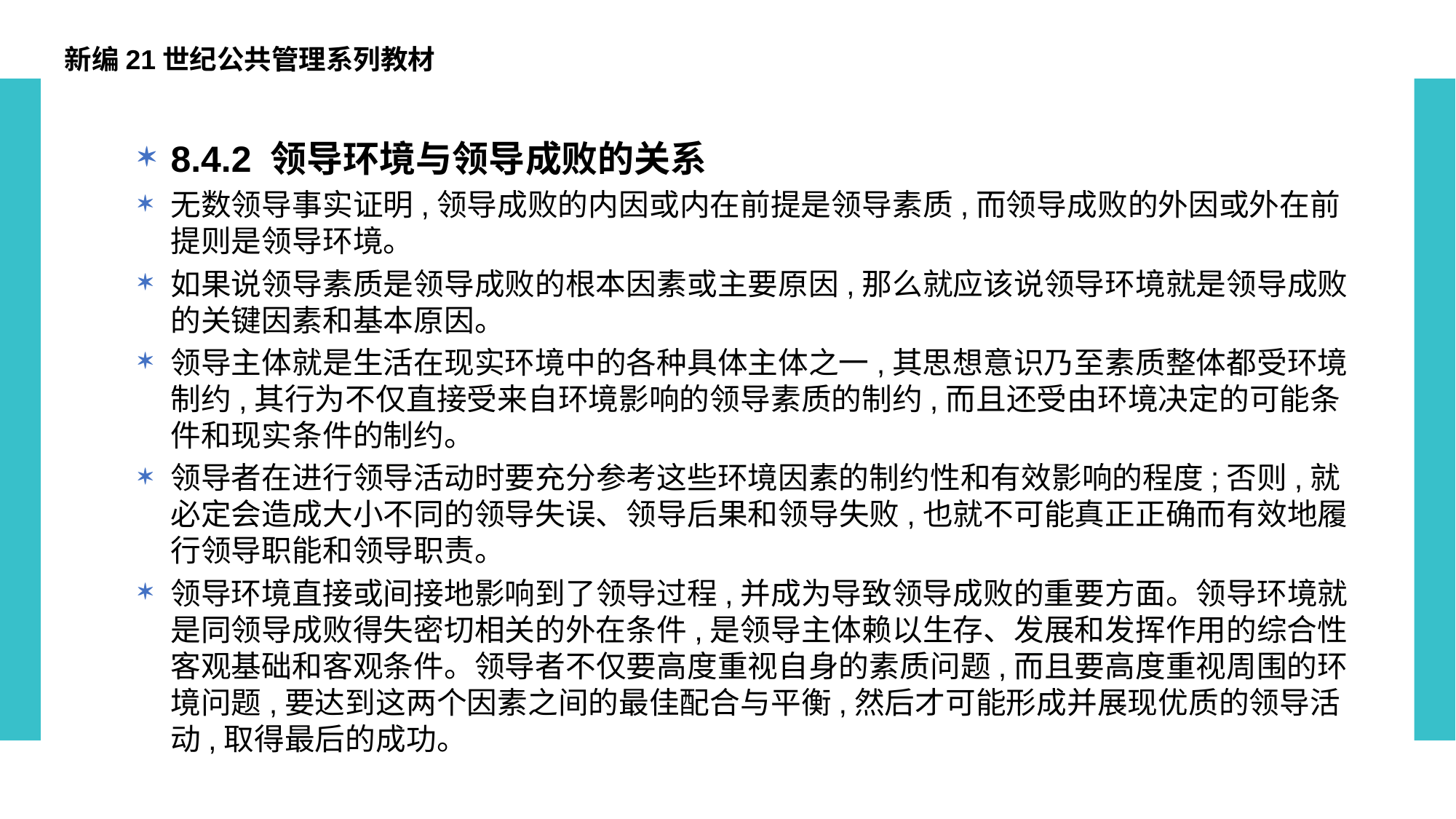

新编21世纪公共管理系列教材
8.4.2 领导环境与领导成败的关系
无数领导事实证明,领导成败的内因或内在前提是领导素质,而领导成败的外因或外在前提则是领导环境。
如果说领导素质是领导成败的根本因素或主要原因,那么就应该说领导环境就是领导成败的关键因素和基本原因。
领导主体就是生活在现实环境中的各种具体主体之一,其思想意识乃至素质整体都受环境制约,其行为不仅直接受来自环境影响的领导素质的制约,而且还受由环境决定的可能条件和现实条件的制约。
领导者在进行领导活动时要充分参考这些环境因素的制约性和有效影响的程度;否则,就必定会造成大小不同的领导失误、领导后果和领导失败,也就不可能真正正确而有效地履行领导职能和领导职责。
领导环境直接或间接地影响到了领导过程,并成为导致领导成败的重要方面。领导环境就是同领导成败得失密切相关的外在条件,是领导主体赖以生存、发展和发挥作用的综合性客观基础和客观条件。领导者不仅要高度重视自身的素质问题,而且要高度重视周围的环境问题,要达到这两个因素之间的最佳配合与平衡,然后才可能形成并展现优质的领导活动,取得最后的成功。